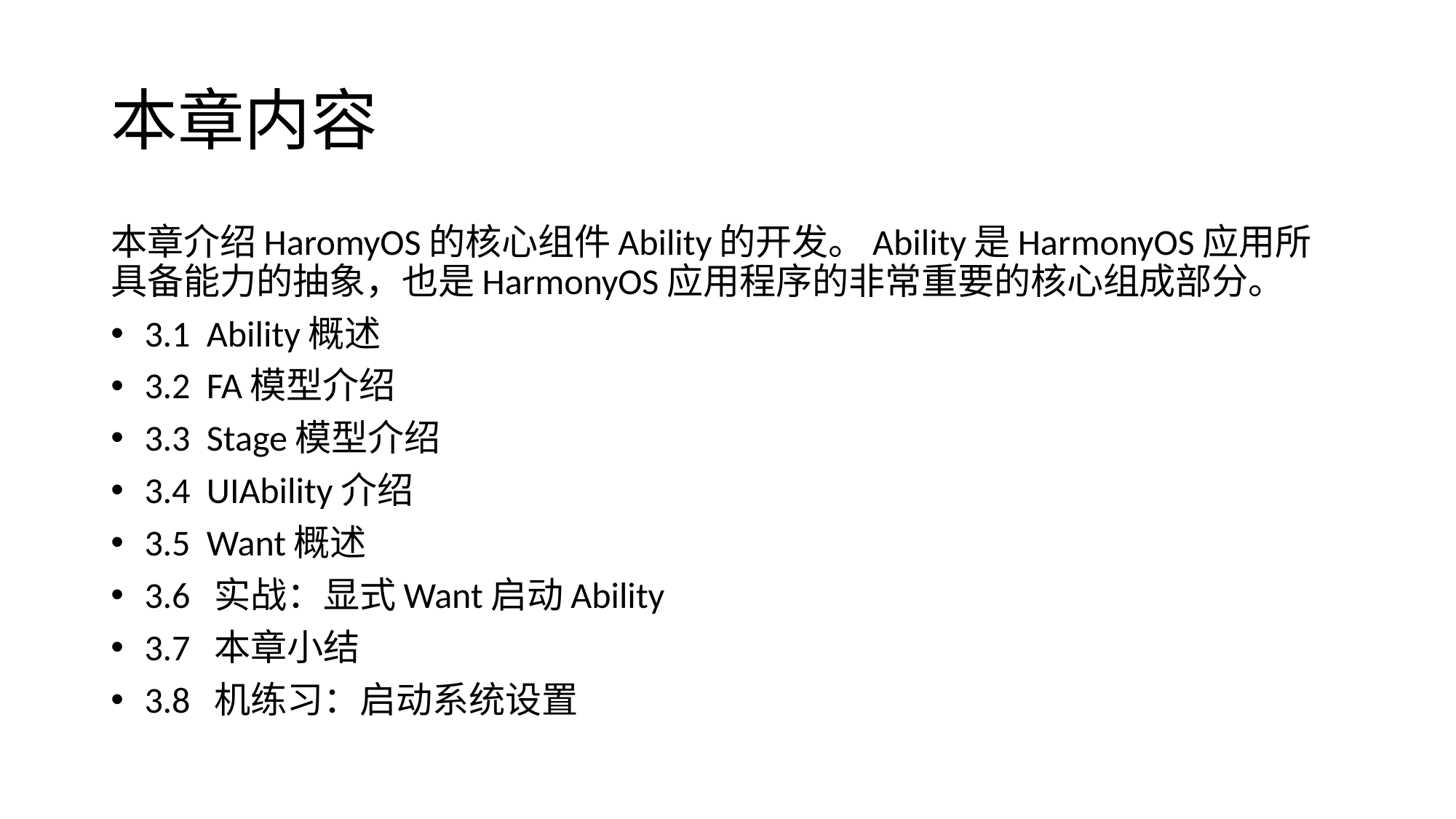

# 本章内容
本章介绍HaromyOS的核心组件Ability的开发。Ability是HarmonyOS应用所具备能力的抽象，也是HarmonyOS应用程序的非常重要的核心组成部分。
 3.1  Ability概述
 3.2  FA模型介绍
 3.3  Stage模型介绍
 3.4  UIAbility介绍
 3.5  Want概述
 3.6  实战：显式Want启动Ability
 3.7  本章小结
 3.8  机练习：启动系统设置